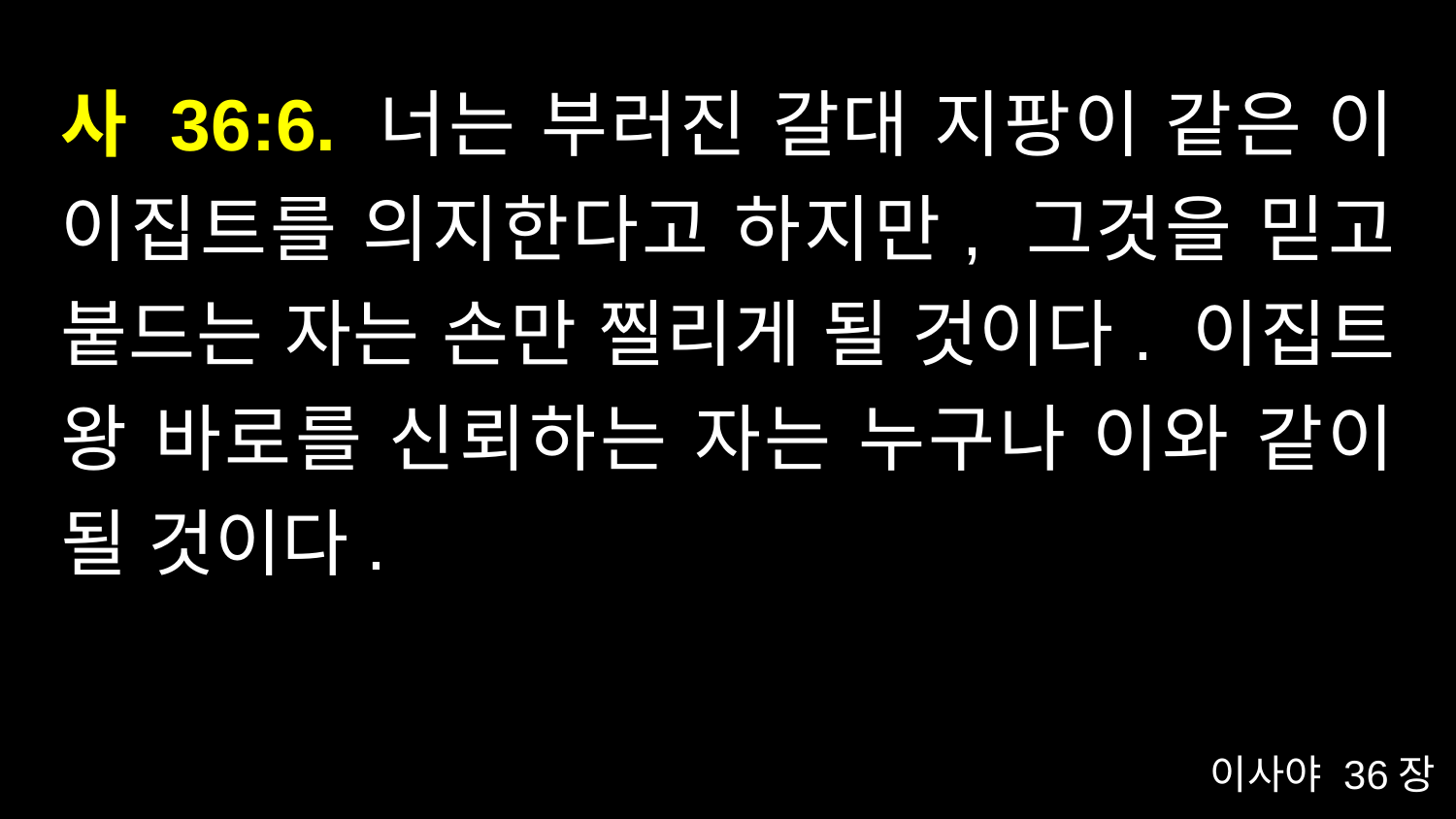

# 사 36:6. 너는 부러진 갈대 지팡이 같은 이 이집트를 의지한다고 하지만, 그것을 믿고 붙드는 자는 손만 찔리게 될 것이다. 이집트 왕 바로를 신뢰하는 자는 누구나 이와 같이 될 것이다.
이사야 36장